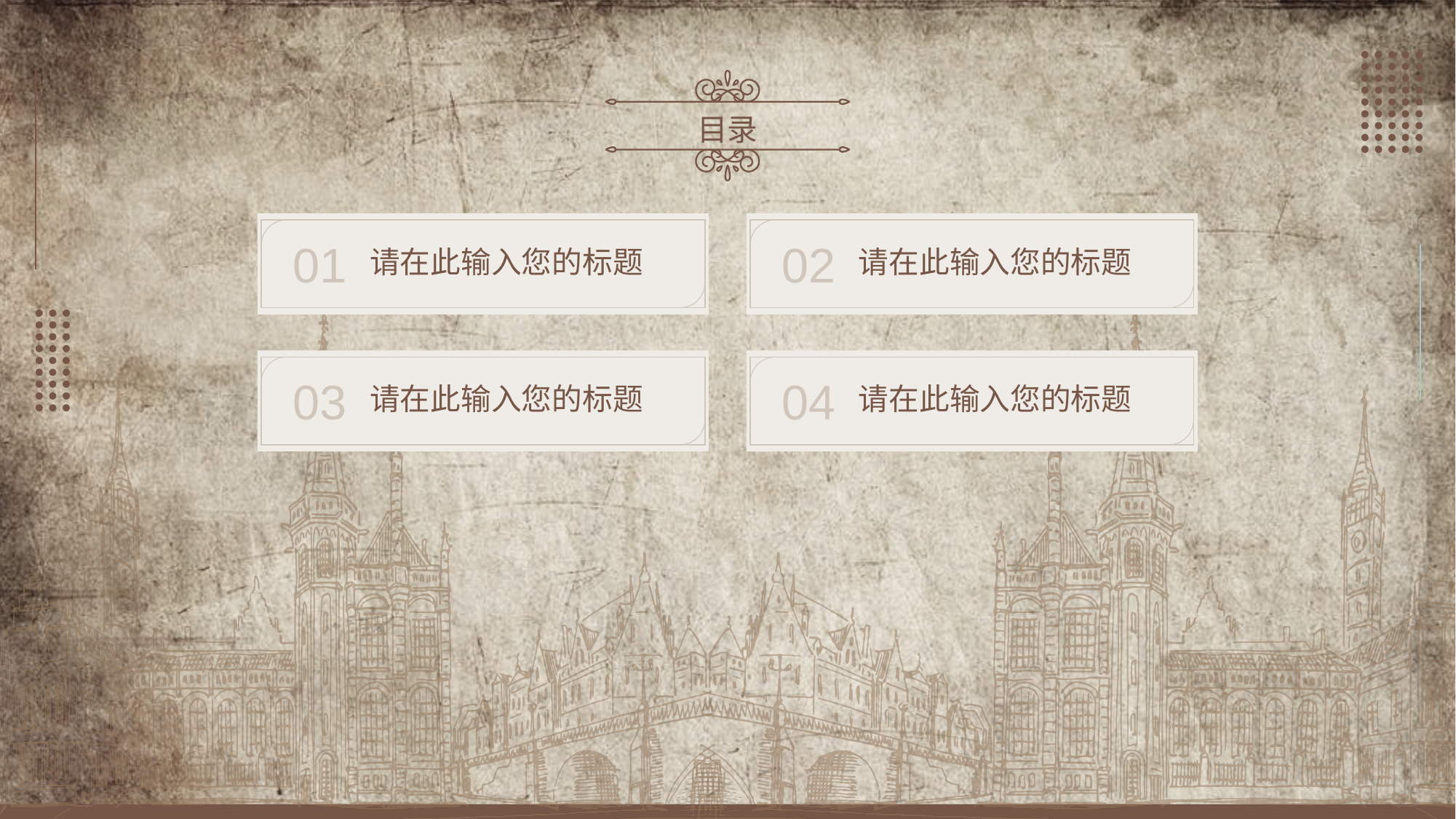

目录

02
请在此输入您的标题

01
请在此输入您的标题

03
请在此输入您的标题

04
请在此输入您的标题